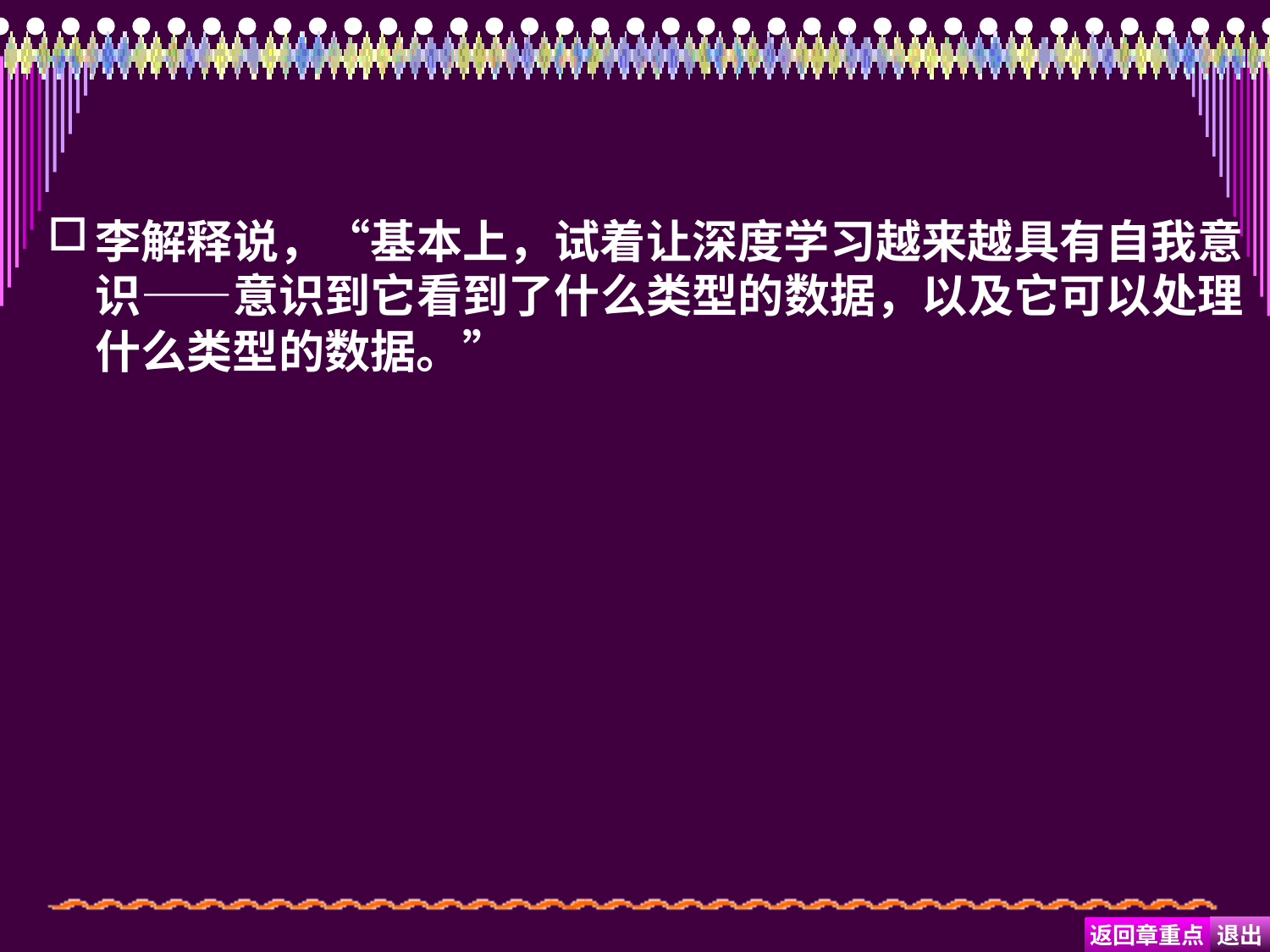

#
李解释说，“基本上，试着让深度学习越来越具有自我意识——意识到它看到了什么类型的数据，以及它可以处理什么类型的数据。”